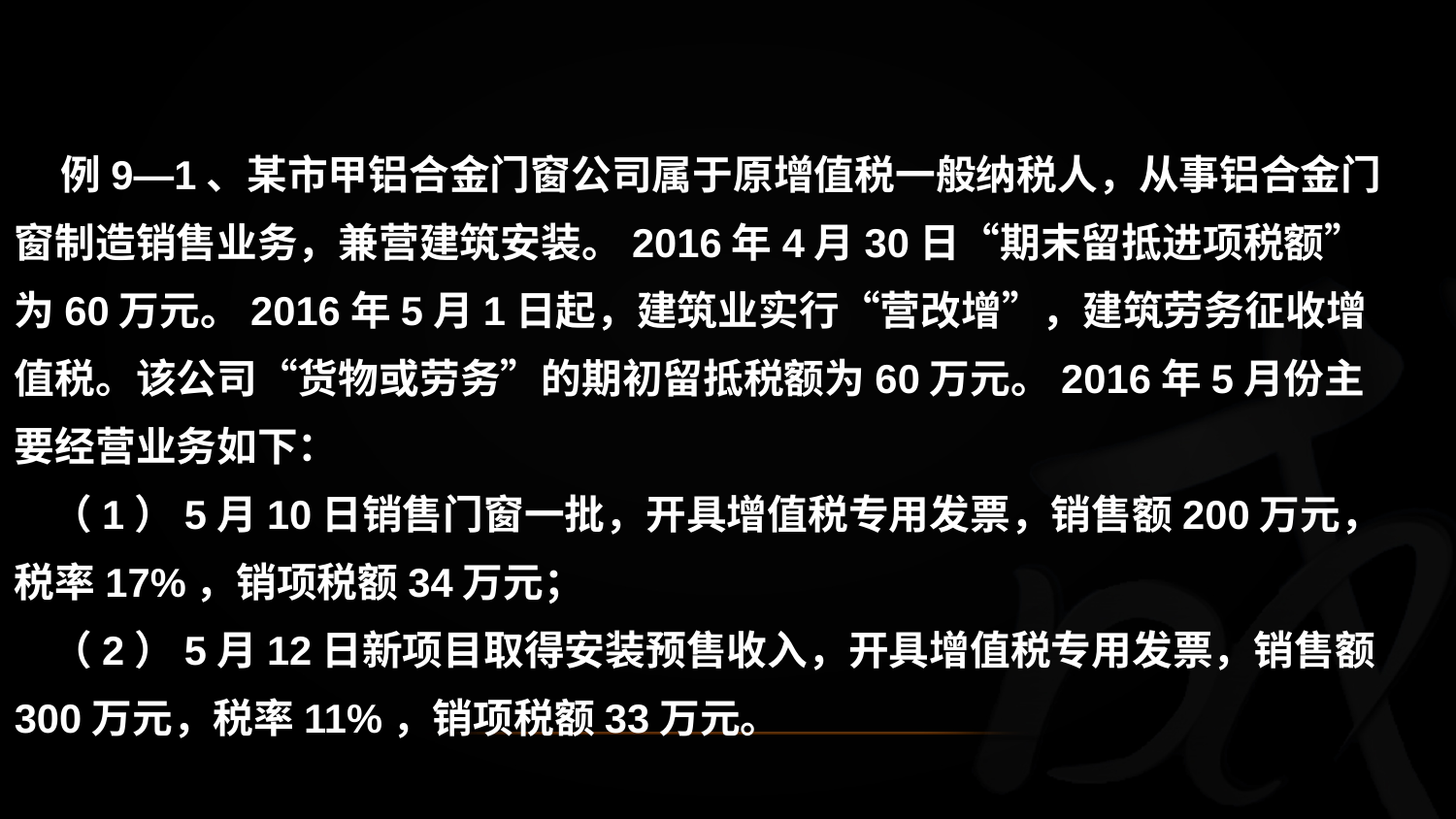

例9—1、某市甲铝合金门窗公司属于原增值税一般纳税人，从事铝合金门窗制造销售业务，兼营建筑安装。2016年4月30日“期末留抵进项税额”为60万元。2016年5月1日起，建筑业实行“营改增”，建筑劳务征收增值税。该公司“货物或劳务”的期初留抵税额为60万元。2016年5月份主要经营业务如下：
   （1）5月10日销售门窗一批，开具增值税专用发票，销售额200万元，税率17%，销项税额34万元；
   （2）5月12日新项目取得安装预售收入，开具增值税专用发票，销售额300万元，税率11%，销项税额33万元。